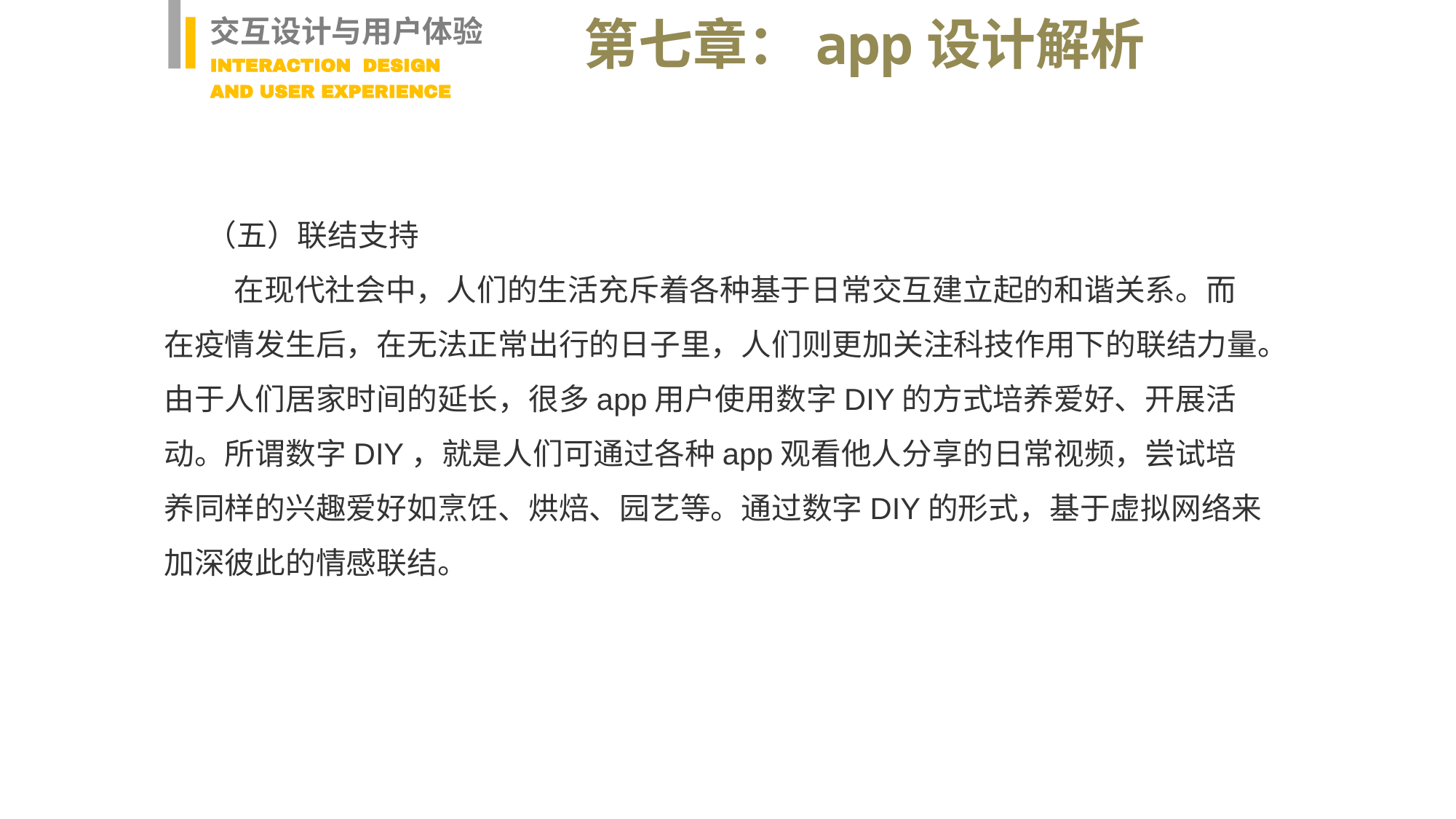

交互设计与用户体验
INTERACTION  DESIGN
AND USER EXPERIENCE
第七章：app设计解析

（五）联结支持
   在现代社会中，人们的生活充斥着各种基于日常交互建立起的和谐关系。而在疫情发生后，在无法正常出行的日子里，人们则更加关注科技作用下的联结力量。由于人们居家时间的延长，很多app用户使用数字DIY的方式培养爱好、开展活动。所谓数字DIY，就是人们可通过各种app观看他人分享的日常视频，尝试培养同样的兴趣爱好如烹饪、烘焙、园艺等。通过数字DIY的形式，基于虚拟网络来加深彼此的情感联结。